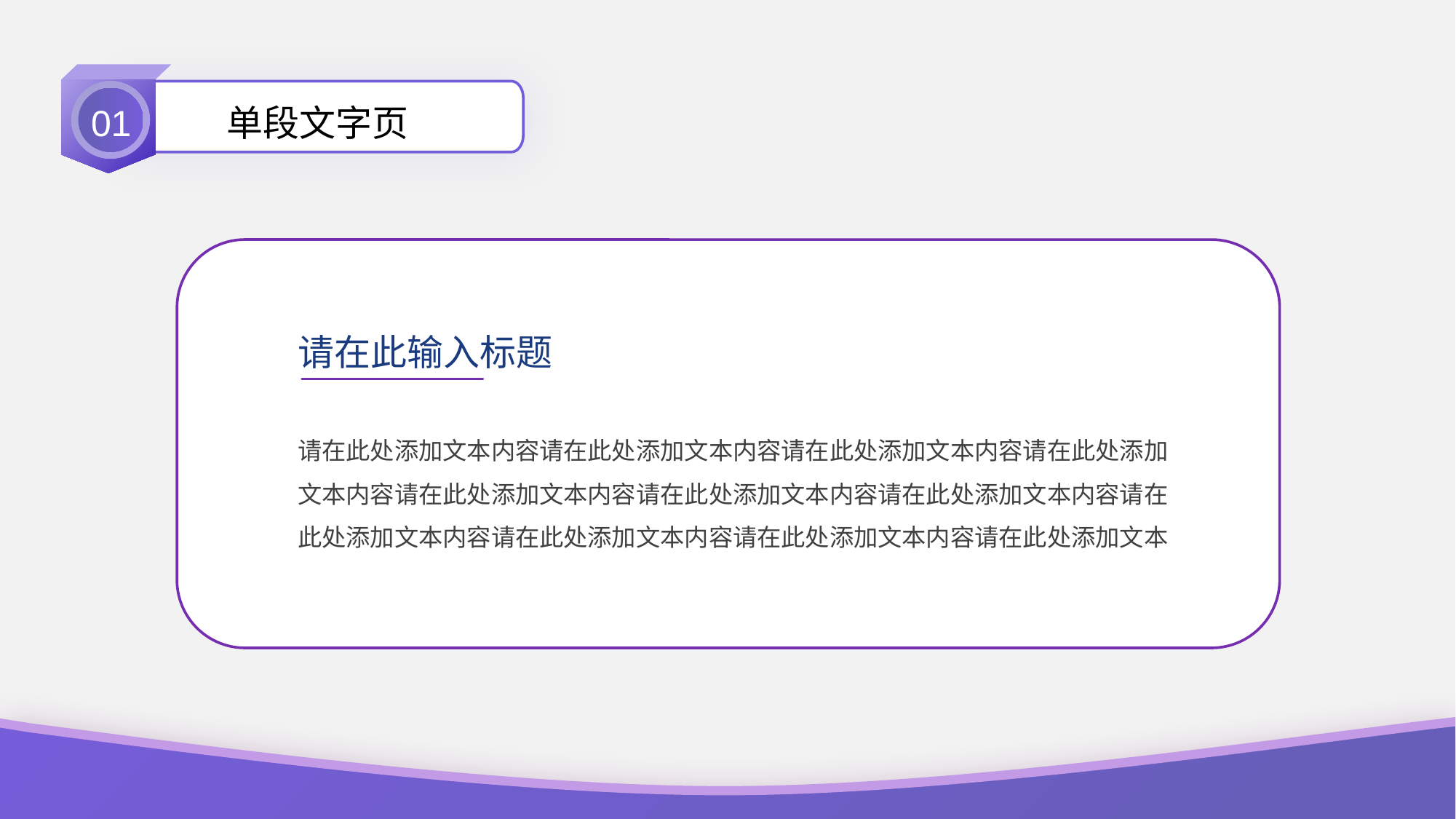

01
单段文字页

请在此输入标题
请在此处添加文本内容请在此处添加文本内容请在此处添加文本内容请在此处添加文本内容请在此处添加文本内容请在此处添加文本内容请在此处添加文本内容请在此处添加文本内容请在此处添加文本内容请在此处添加文本内容请在此处添加文本